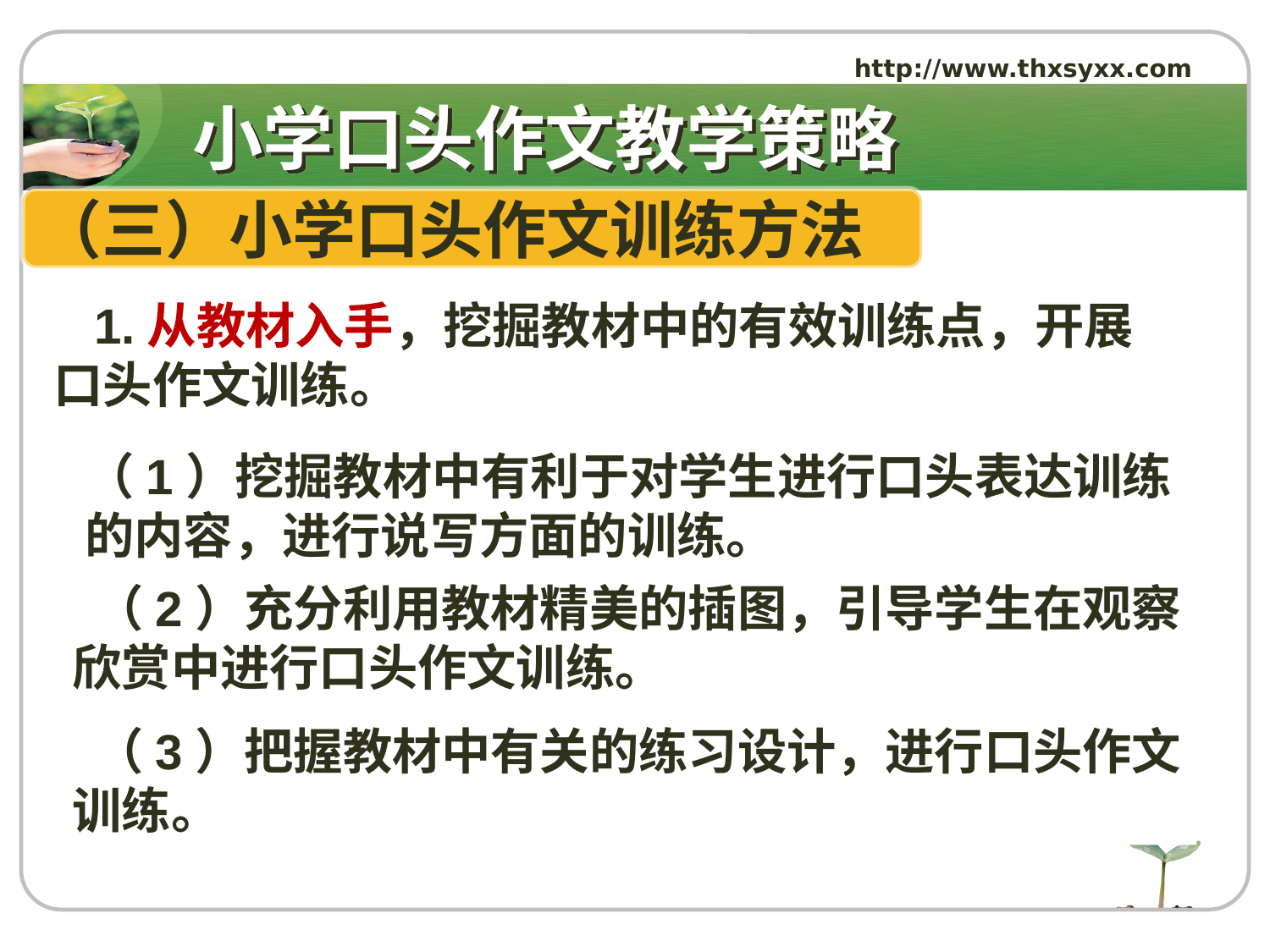

http://www.thxsyxx.com
# 小学口头作文教学策略
（三）小学口头作文训练方法
    1.从教材入手，挖掘教材中的有效训练点，开展口头作文训练。
（1）挖掘教材中有利于对学生进行口头表达训练的内容，进行说写方面的训练。
  （2）充分利用教材精美的插图，引导学生在观察欣赏中进行口头作文训练。
  （3）把握教材中有关的练习设计，进行口头作文训练。